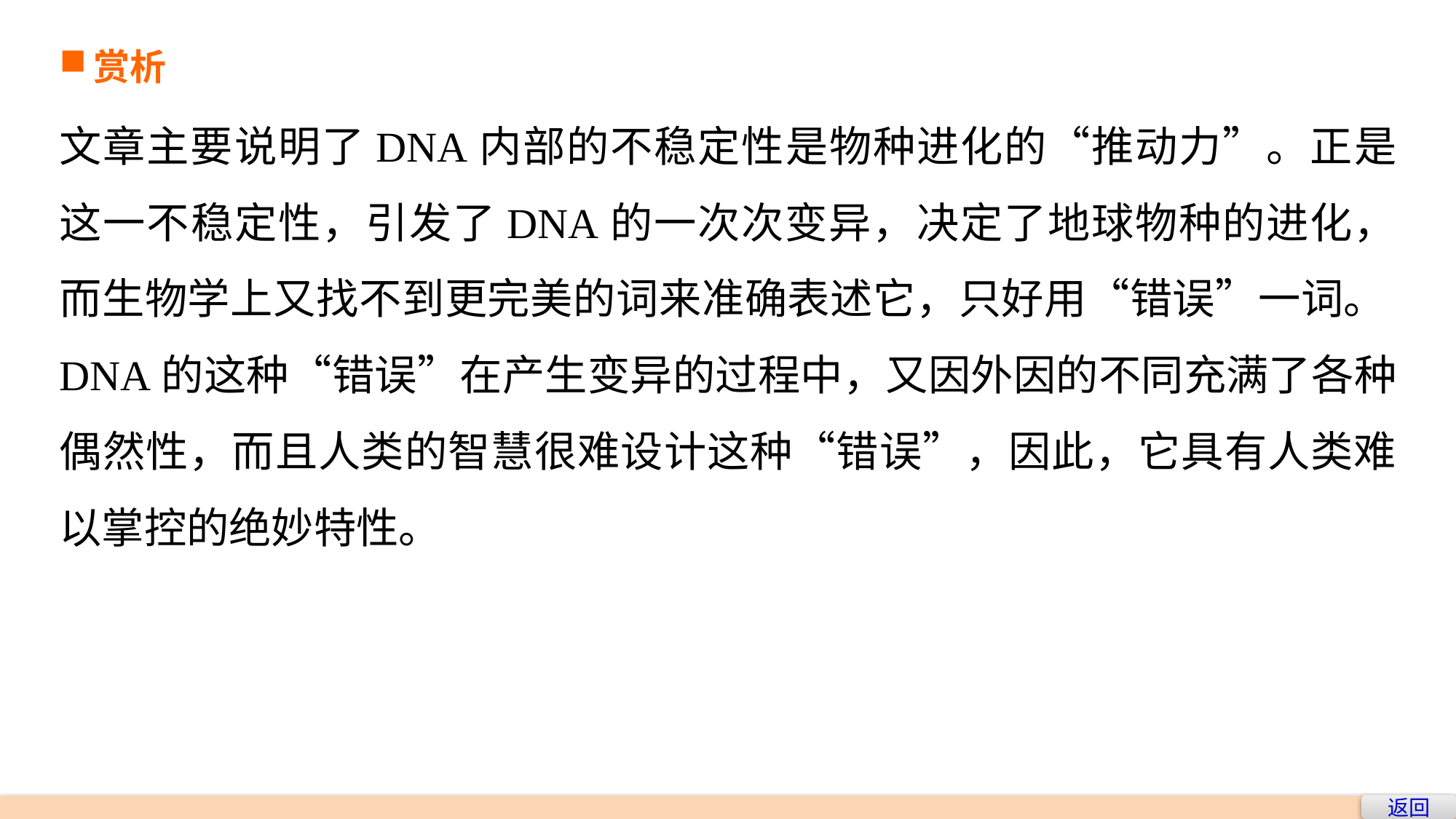

赏析
文章主要说明了DNA内部的不稳定性是物种进化的“推动力”。正是这一不稳定性，引发了DNA的一次次变异，决定了地球物种的进化，而生物学上又找不到更完美的词来准确表述它，只好用“错误”一词。DNA的这种“错误”在产生变异的过程中，又因外因的不同充满了各种偶然性，而且人类的智慧很难设计这种“错误”，因此，它具有人类难以掌控的绝妙特性。
返回